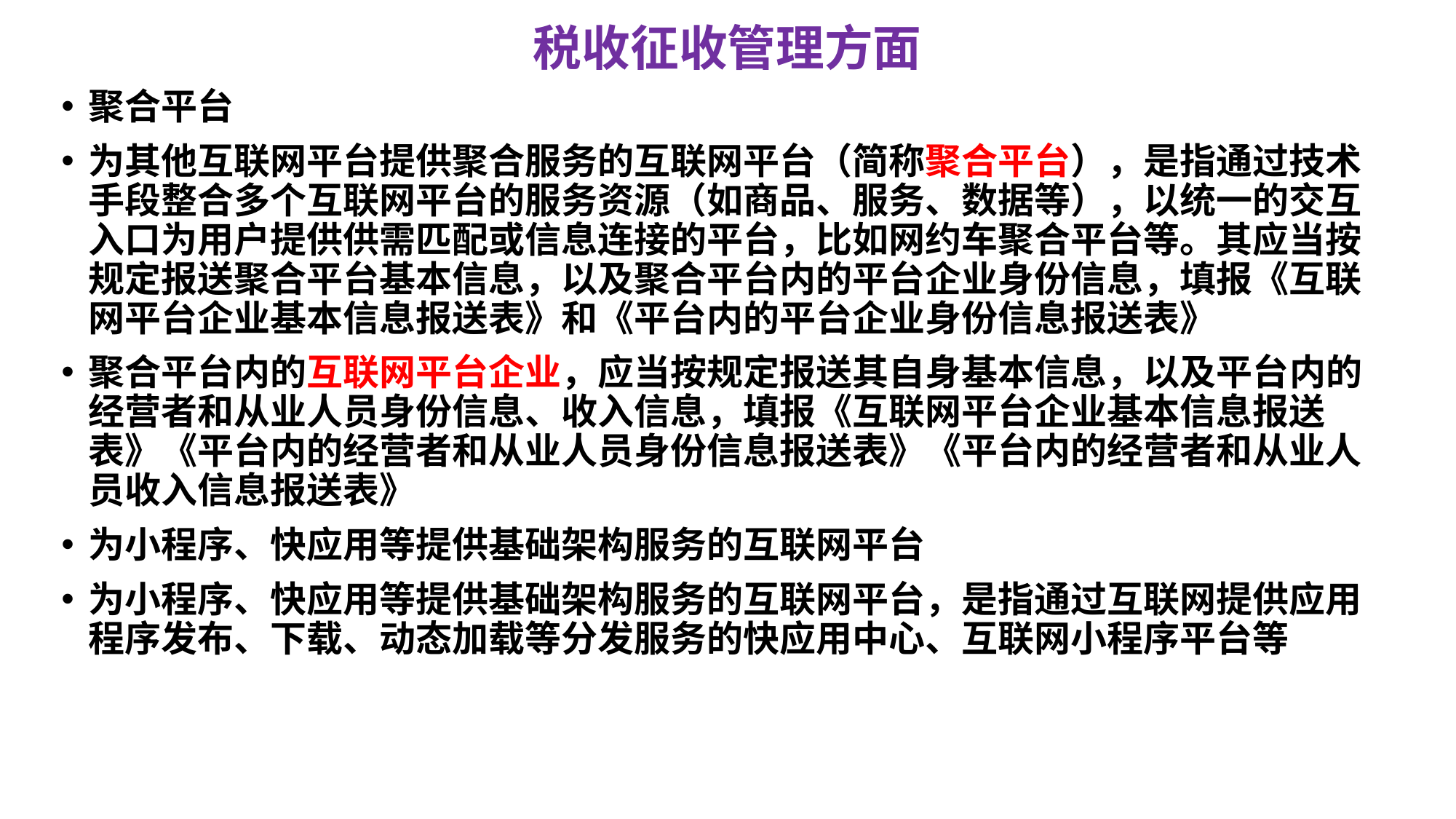

# 税收征收管理方面
聚合平台
为其他互联网平台提供聚合服务的互联网平台（简称聚合平台），是指通过技术手段整合多个互联网平台的服务资源（如商品、服务、数据等），以统一的交互入口为用户提供供需匹配或信息连接的平台，比如网约车聚合平台等。其应当按规定报送聚合平台基本信息，以及聚合平台内的平台企业身份信息，填报《互联网平台企业基本信息报送表》和《平台内的平台企业身份信息报送表》
聚合平台内的互联网平台企业，应当按规定报送其自身基本信息，以及平台内的经营者和从业人员身份信息、收入信息，填报《互联网平台企业基本信息报送表》《平台内的经营者和从业人员身份信息报送表》《平台内的经营者和从业人员收入信息报送表》
为小程序、快应用等提供基础架构服务的互联网平台
为小程序、快应用等提供基础架构服务的互联网平台，是指通过互联网提供应用程序发布、下载、动态加载等分发服务的快应用中心、互联网小程序平台等